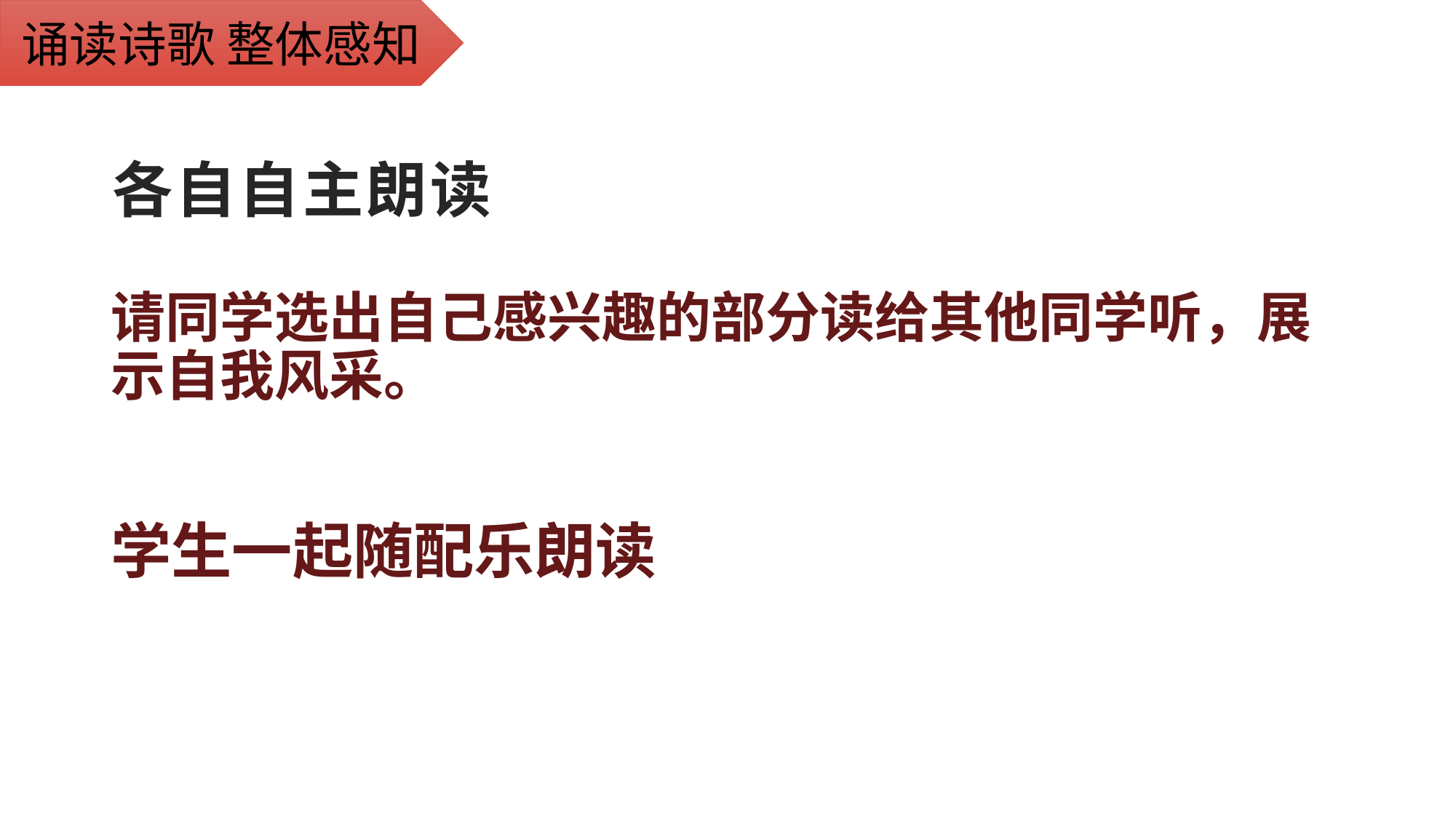

诵读诗歌 整体感知
# 各自自主朗读
请同学选出自己感兴趣的部分读给其他同学听，展示自我风采。
学生一起随配乐朗读